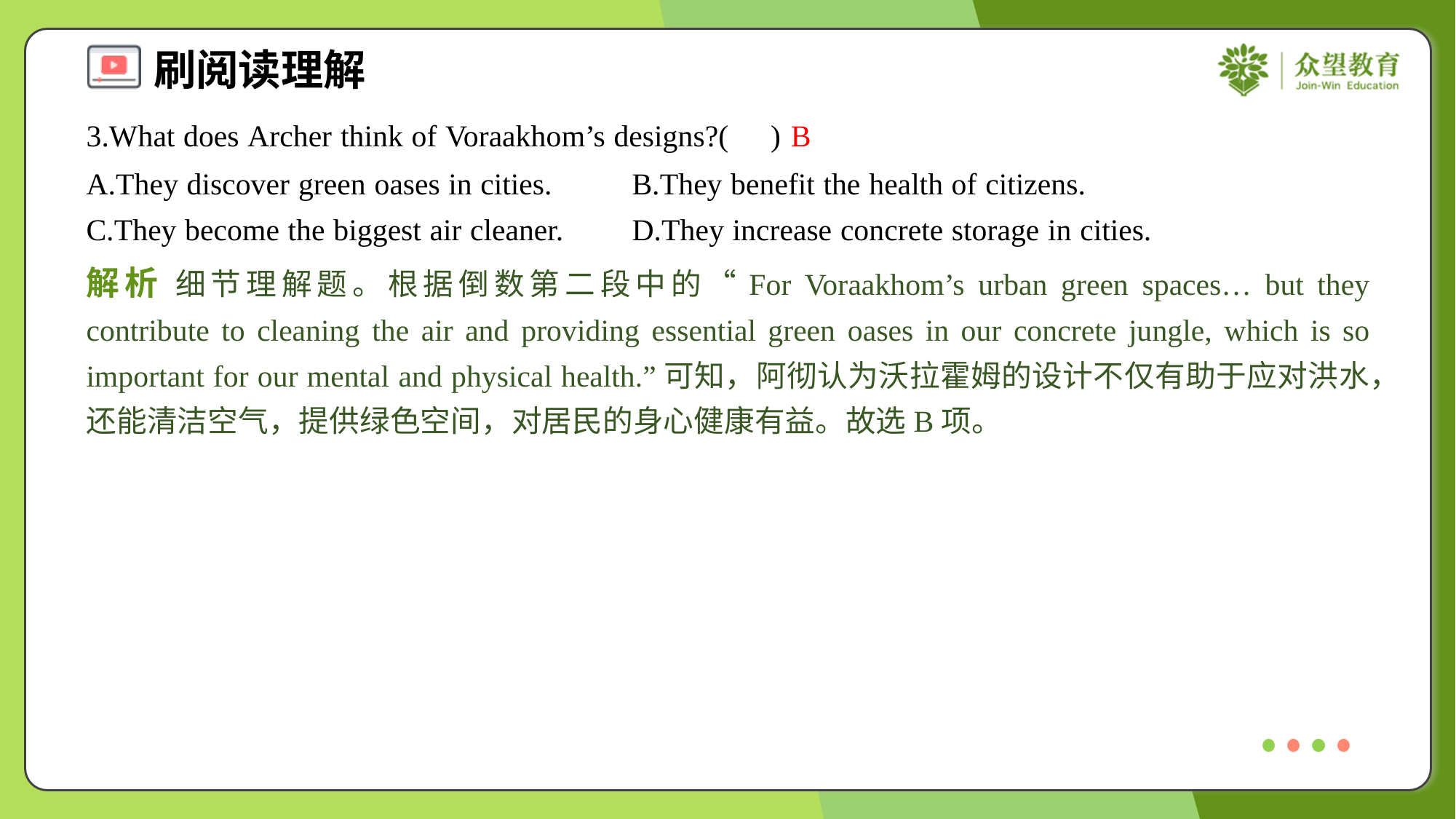

3.What does Archer think of Voraakhom’s designs?(     )
B
A.They discover green oases in cities.	B.They benefit the health of citizens.
C.They become the biggest air cleaner.	D.They increase concrete storage in cities.
解析 细节理解题。根据倒数第二段中的“For Voraakhom’s urban green spaces… but they contribute to cleaning the air and providing essential green oases in our concrete jungle, which is so important for our mental and physical health.”可知，阿彻认为沃拉霍姆的设计不仅有助于应对洪水，还能清洁空气，提供绿色空间，对居民的身心健康有益。故选B项。